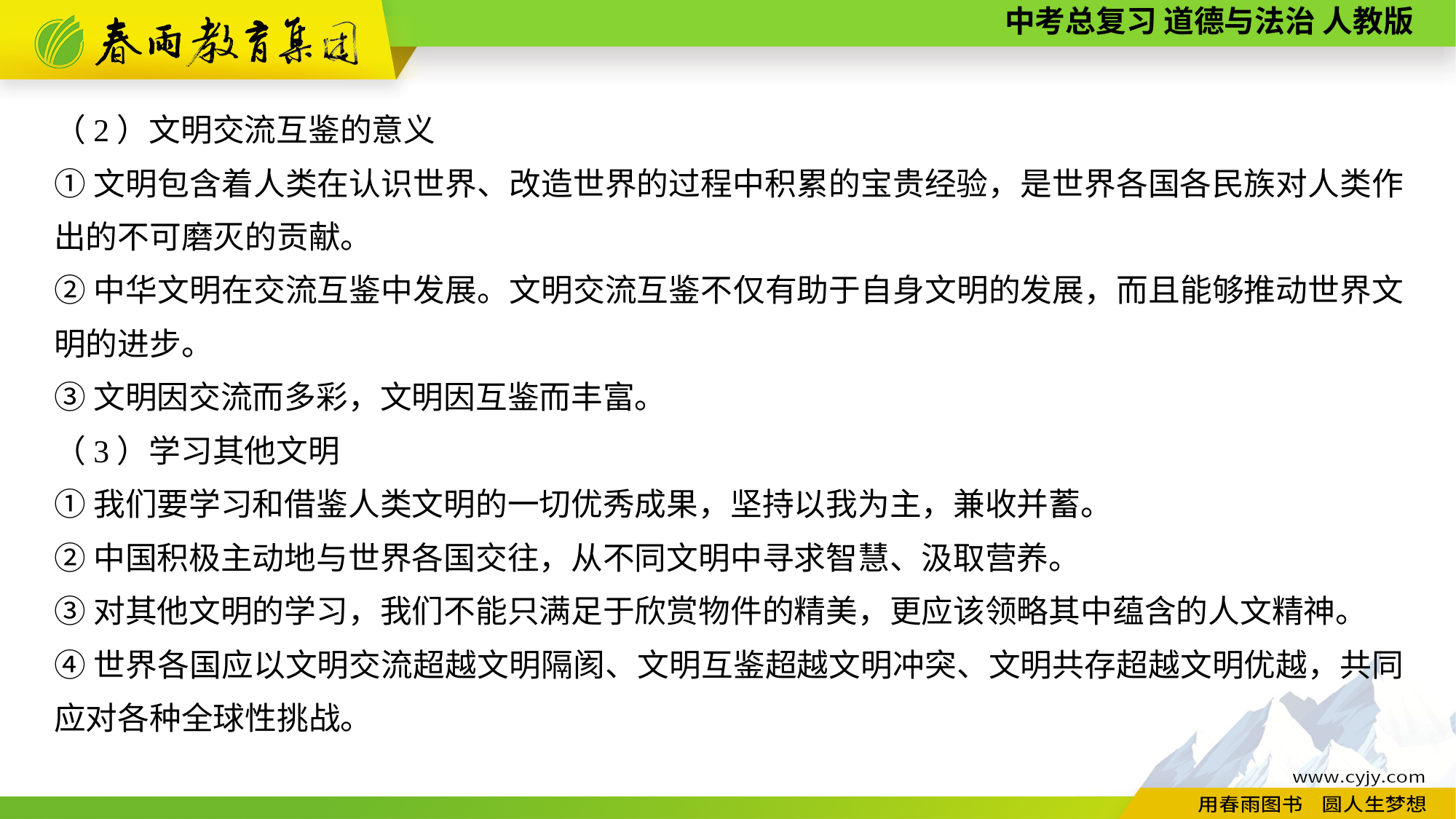

（2）文明交流互鉴的意义
①文明包含着人类在认识世界、改造世界的过程中积累的宝贵经验，是世界各国各民族对人类作出的不可磨灭的贡献。
②中华文明在交流互鉴中发展。文明交流互鉴不仅有助于自身文明的发展，而且能够推动世界文明的进步。
③文明因交流而多彩，文明因互鉴而丰富。
（3）学习其他文明
①我们要学习和借鉴人类文明的一切优秀成果，坚持以我为主，兼收并蓄。
②中国积极主动地与世界各国交往，从不同文明中寻求智慧、汲取营养。
③对其他文明的学习，我们不能只满足于欣赏物件的精美，更应该领略其中蕴含的人文精神。
④世界各国应以文明交流超越文明隔阂、文明互鉴超越文明冲突、文明共存超越文明优越，共同应对各种全球性挑战。